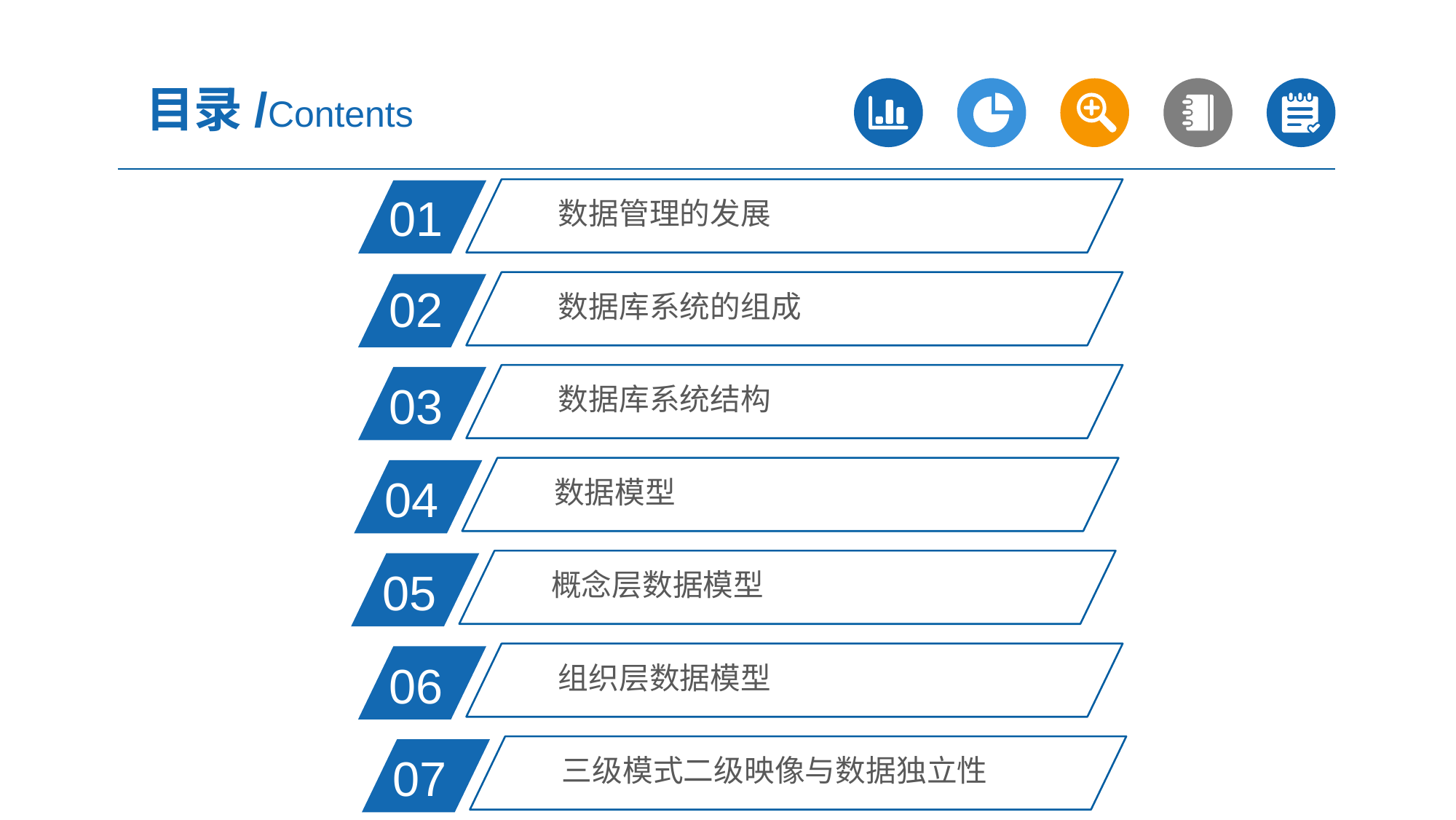

目录/Contents

数据管理的发展

01

数据库系统的组成
02

数据库系统结构

03

数据模型

04

概念层数据模型

05

组织层数据模型

06

三级模式二级映像与数据独立性

07